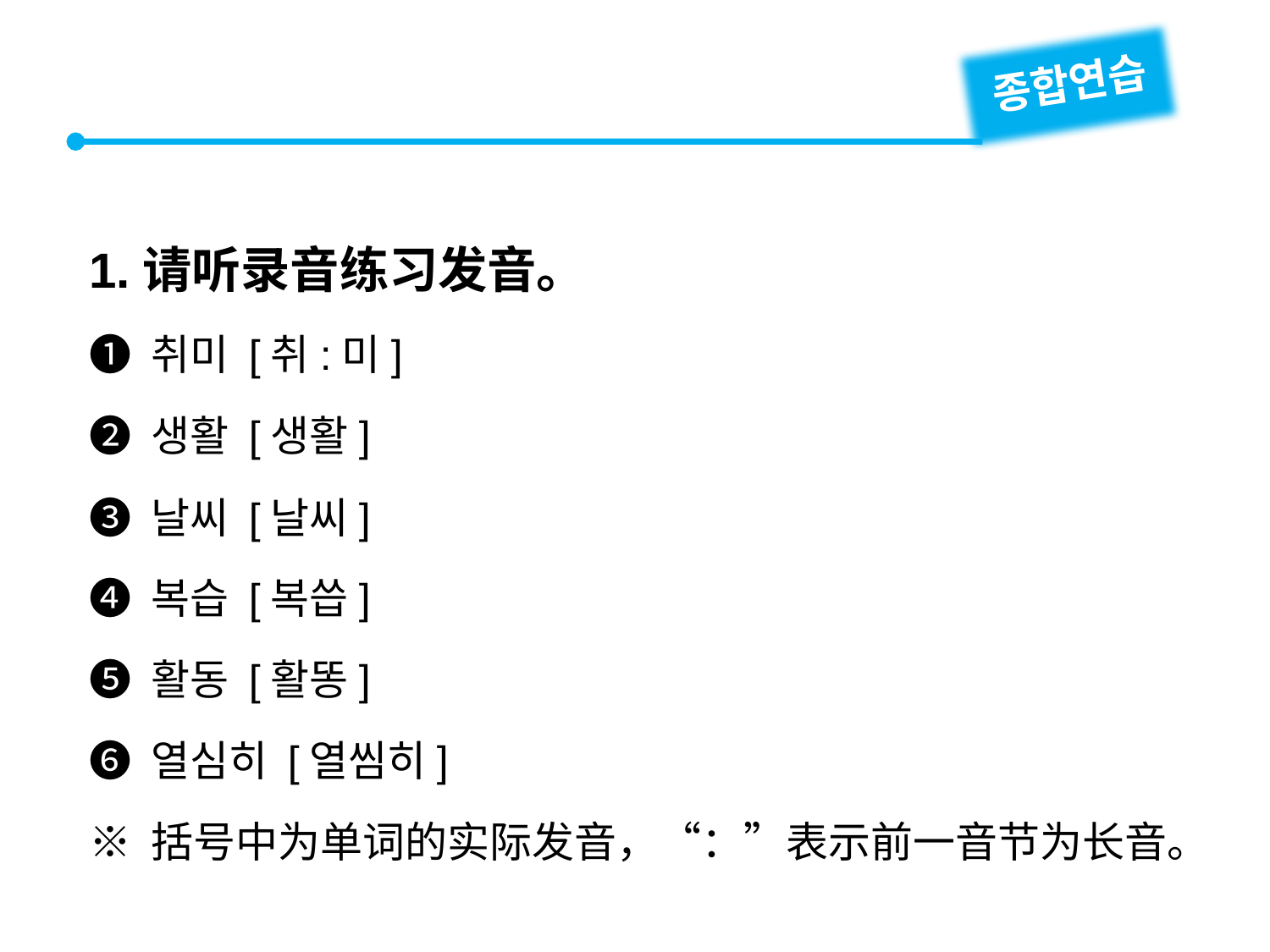

종합연습
1.请听录音练习发音。
❶ 취미 [취:미]
❷ 생활 [생활]
❸ 날씨 [날씨]
❹ 복습 [복씁]
❺ 활동 [활똥]
❻ 열심히 [열씸히]
※ 括号中为单词的实际发音，“：”表示前一音节为长音。